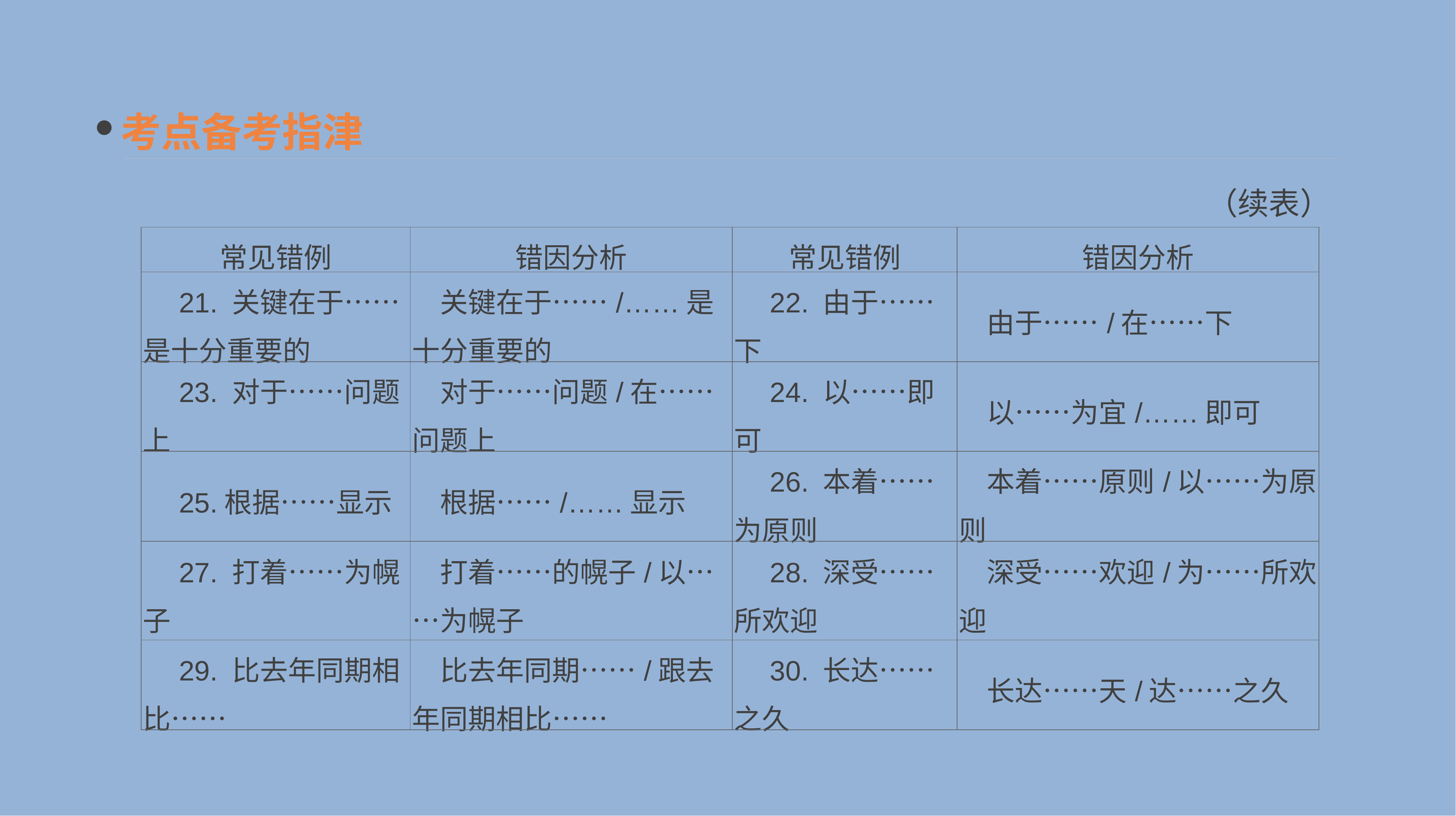

考点备考指津

（续表）
| 常见错例 | 错因分析 | 常见错例 | 错因分析 |
| --- | --- | --- | --- |
| 21. 关键在于……是十分重要的 | 关键在于……/……是十分重要的 | 22. 由于……下 | 由于……/在……下 |
| 23. 对于……问题上 | 对于……问题/在……问题上 | 24. 以……即可 | 以……为宜/……即可 |
| 25.根据……显示 | 根据……/……显示 | 26. 本着……为原则 | 本着……原则/以……为原则 |
| 27. 打着……为幌子 | 打着……的幌子/以……为幌子 | 28. 深受……所欢迎 | 深受……欢迎/为……所欢迎 |
| 29. 比去年同期相比…… | 比去年同期……/跟去年同期相比…… | 30. 长达……之久 | 长达……天/达……之久 |